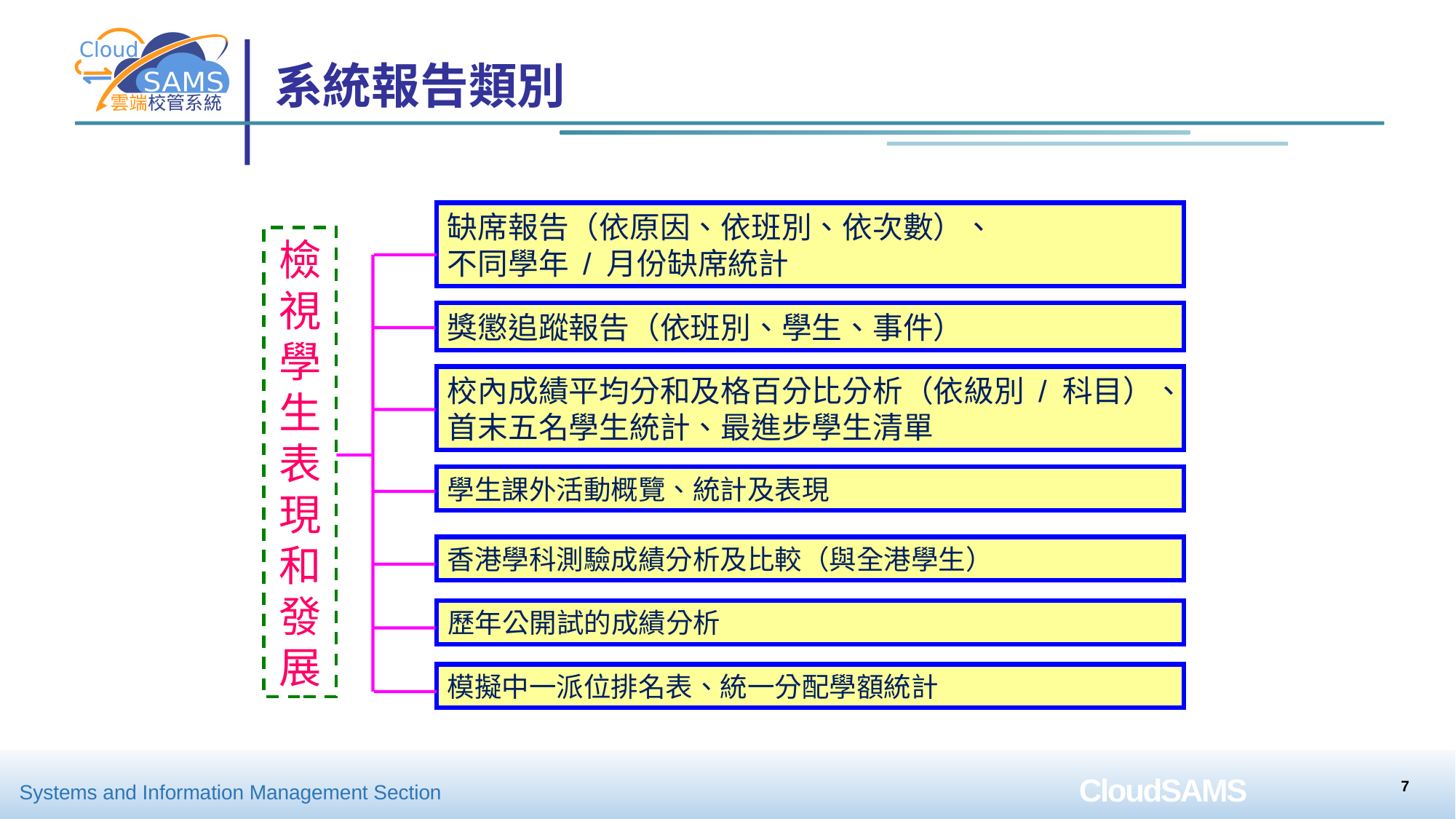

系統報告類別
缺席報告（依原因、依班別、依次數）、
不同學年 / 月份缺席統計
檢視學生表現和發展

獎懲追蹤報告（依班別、學生、事件）

校內成績平均分和及格百分比分析（依級別 / 科目）、首末五名學生統計、最進步學生清單

學生課外活動概覽、統計及表現

香港學科測驗成績分析及比較（與全港學生）

歷年公開試的成績分析

模擬中一派位排名表、統一分配學額統計

7